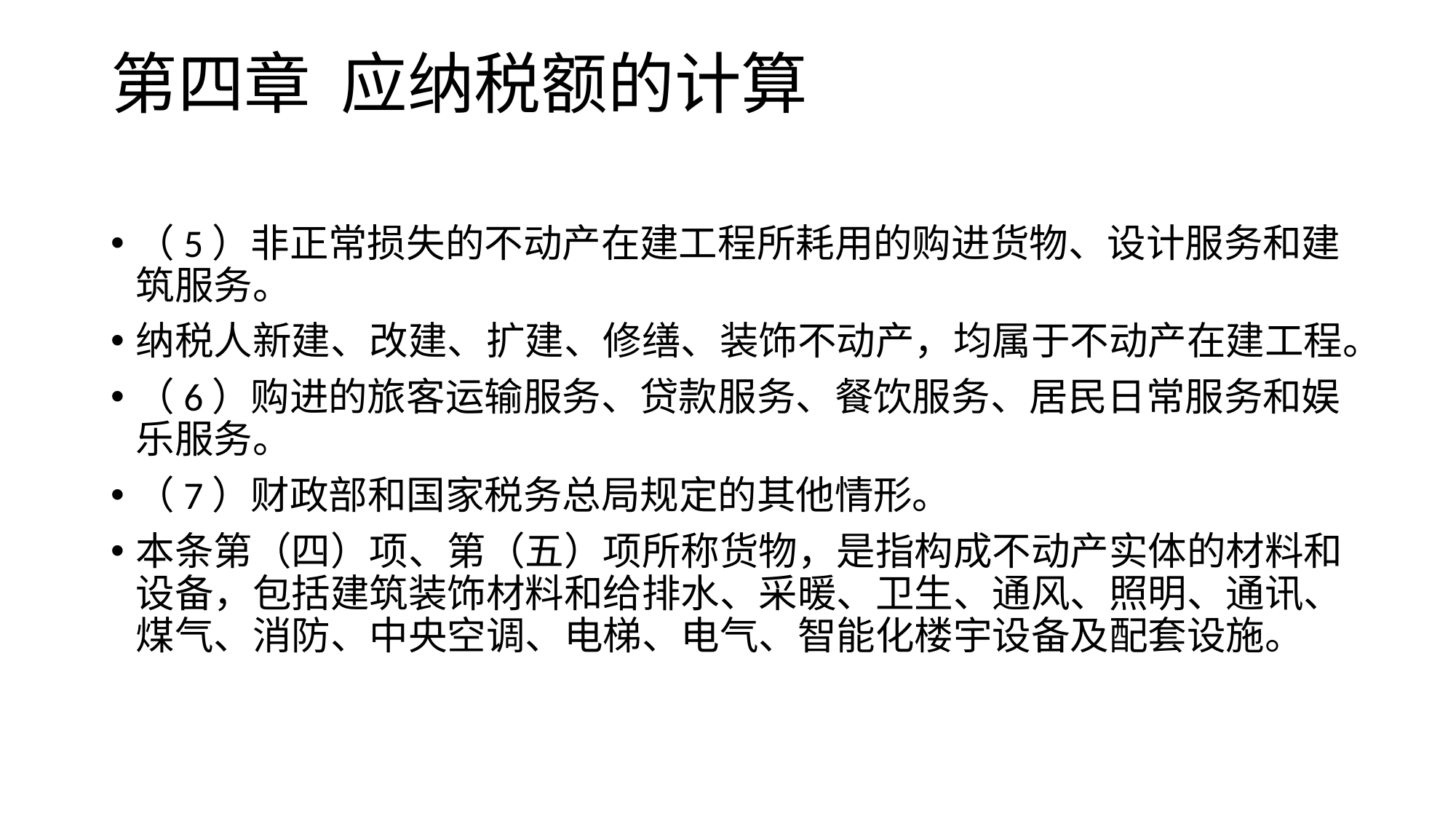

# 第四章  应纳税额的计算

（5）非正常损失的不动产在建工程所耗用的购进货物、设计服务和建筑服务。
纳税人新建、改建、扩建、修缮、装饰不动产，均属于不动产在建工程。
（6）购进的旅客运输服务、贷款服务、餐饮服务、居民日常服务和娱乐服务。
（7）财政部和国家税务总局规定的其他情形。
本条第（四）项、第（五）项所称货物，是指构成不动产实体的材料和设备，包括建筑装饰材料和给排水、采暖、卫生、通风、照明、通讯、煤气、消防、中央空调、电梯、电气、智能化楼宇设备及配套设施。